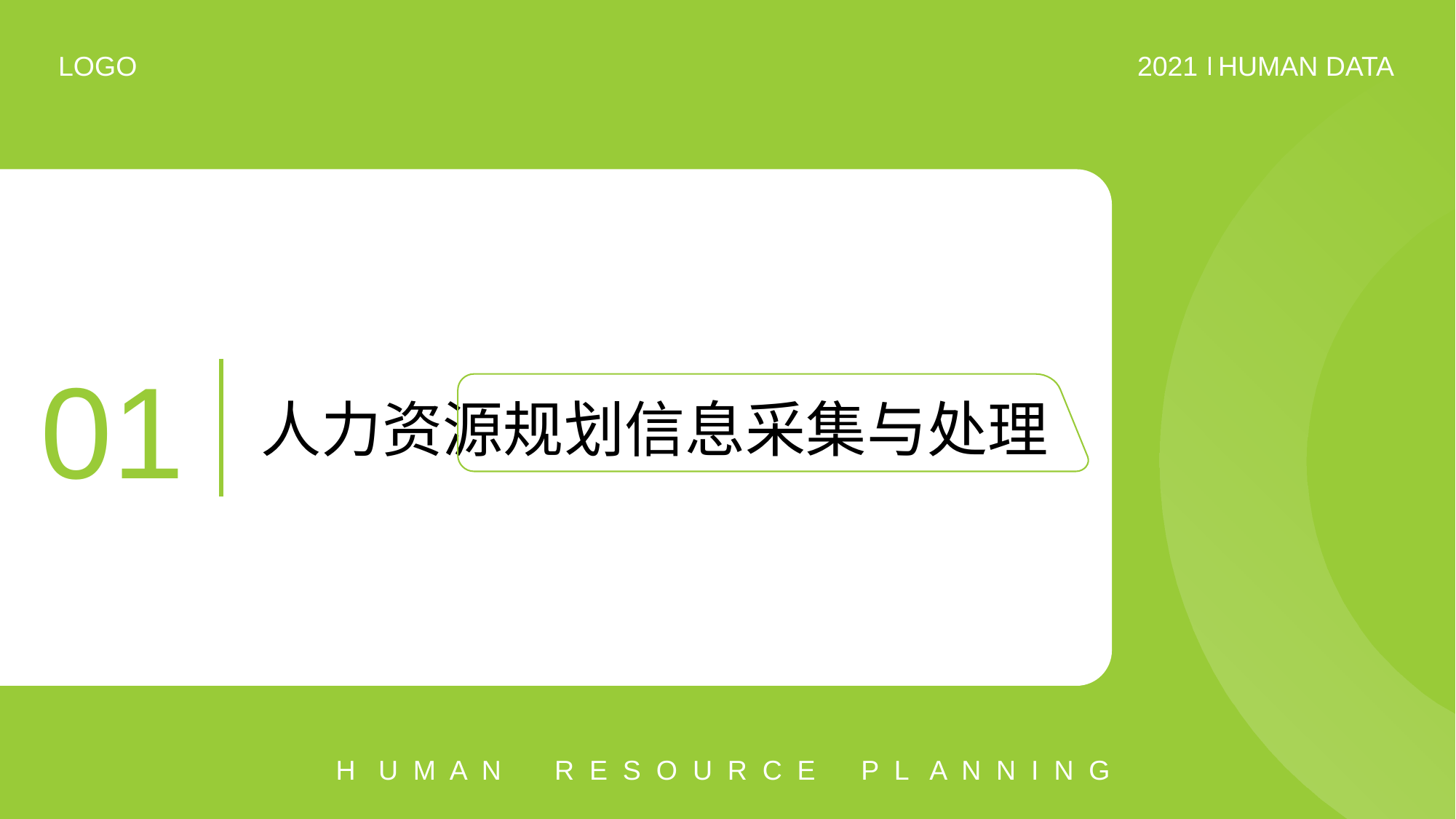

01

人力资源规划信息采集与处理
H   U  M  A  N       R  E  S  O  U  R  C  E      P  L   A  N  N  I  N  G